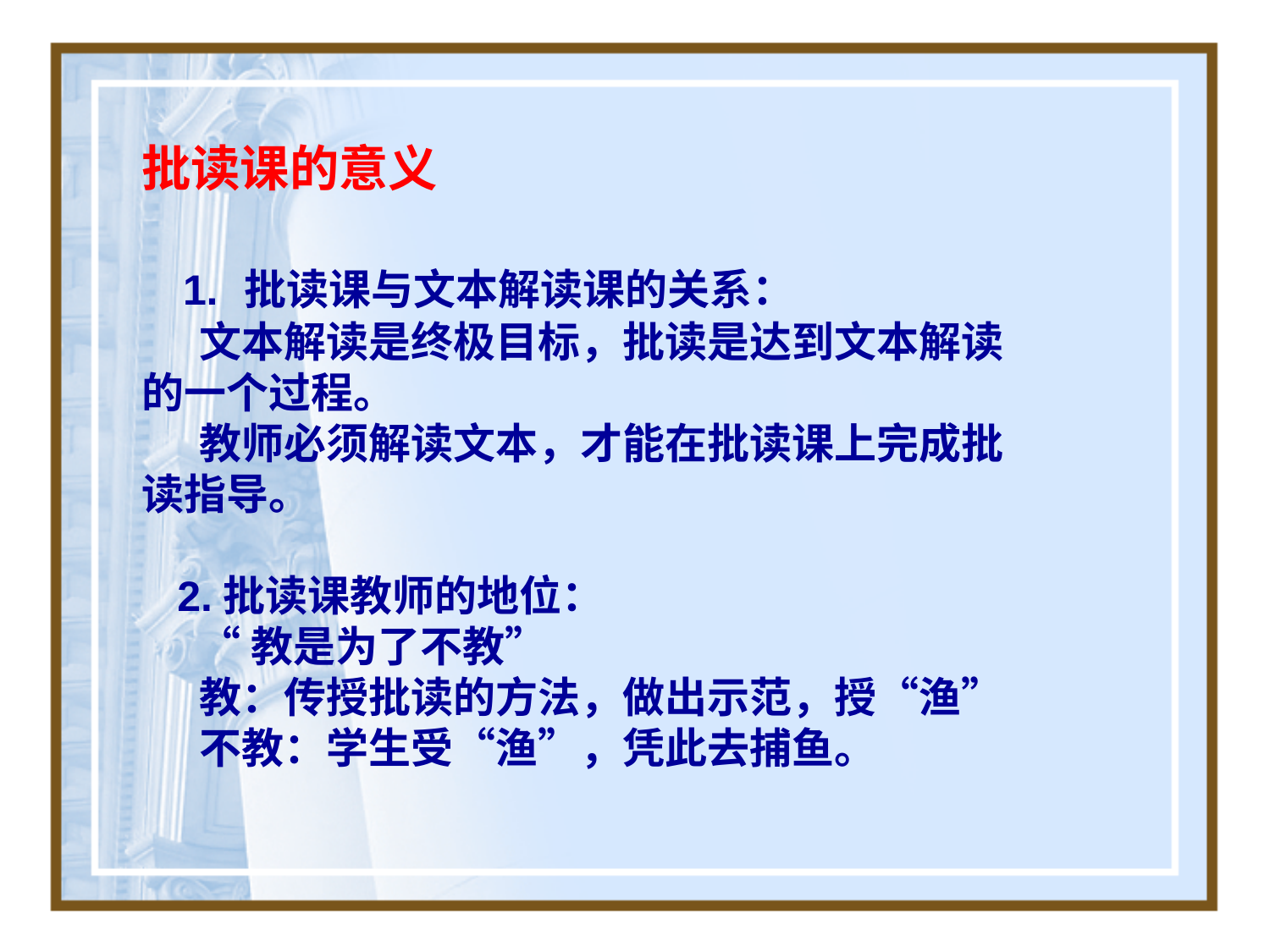

批读课的意义

   1. 批读课与文本解读课的关系：
     文本解读是终极目标，批读是达到文本解读的一个过程。
     教师必须解读文本，才能在批读课上完成批读指导。

   2.批读课教师的地位：
      “教是为了不教”
     教：传授批读的方法，做出示范，授“渔”
     不教：学生受“渔”，凭此去捕鱼。